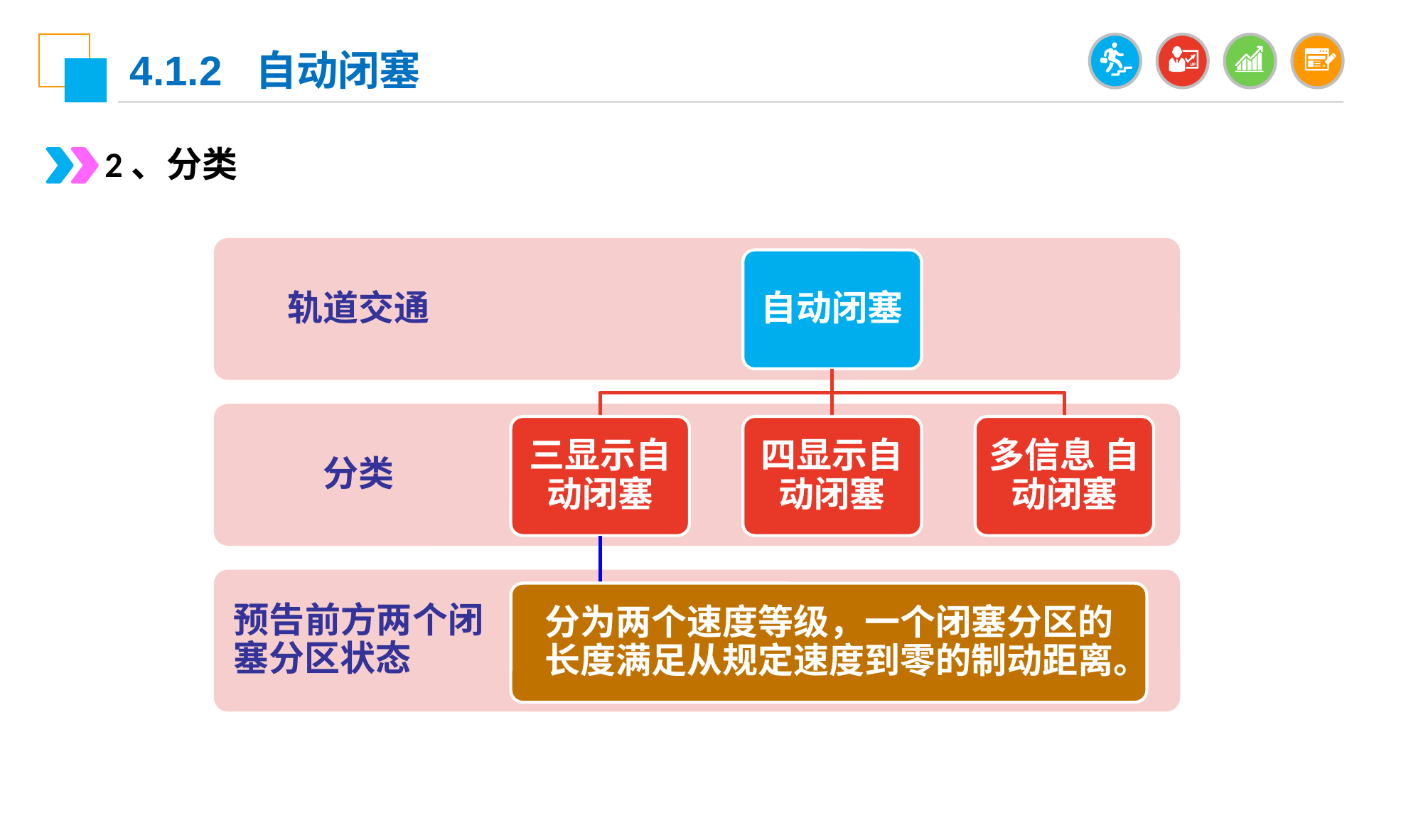

4.1.2  自动闭塞
2、分类

轨道交通

自动闭塞

三显示自动闭塞

四显示自动闭塞

多信息 自动闭塞

分类

分为两个速度等级，一个闭塞分区的长度满足从规定速度到零的制动距离。

预告前方两个闭塞分区状态